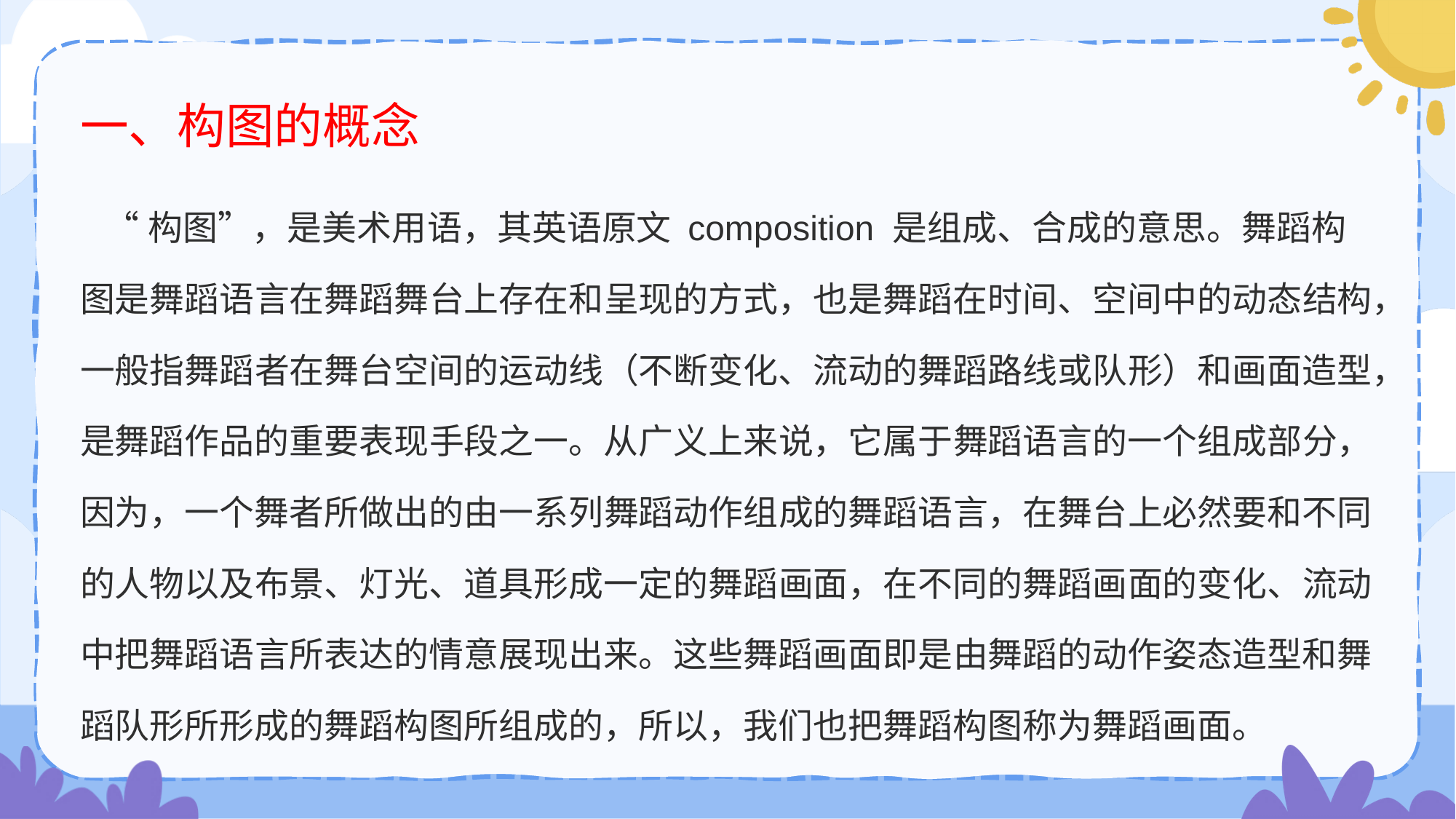

# 一、构图的概念
   “构图”，是美术用语，其英语原文 composition 是组成、合成的意思。舞蹈构图是舞蹈语言在舞蹈舞台上存在和呈现的方式，也是舞蹈在时间、空间中的动态结构，一般指舞蹈者在舞台空间的运动线（不断变化、流动的舞蹈路线或队形）和画面造型，是舞蹈作品的重要表现手段之一。从广义上来说，它属于舞蹈语言的一个组成部分，因为，一个舞者所做出的由一系列舞蹈动作组成的舞蹈语言，在舞台上必然要和不同的人物以及布景、灯光、道具形成一定的舞蹈画面，在不同的舞蹈画面的变化、流动中把舞蹈语言所表达的情意展现出来。这些舞蹈画面即是由舞蹈的动作姿态造型和舞蹈队形所形成的舞蹈构图所组成的，所以，我们也把舞蹈构图称为舞蹈画面。